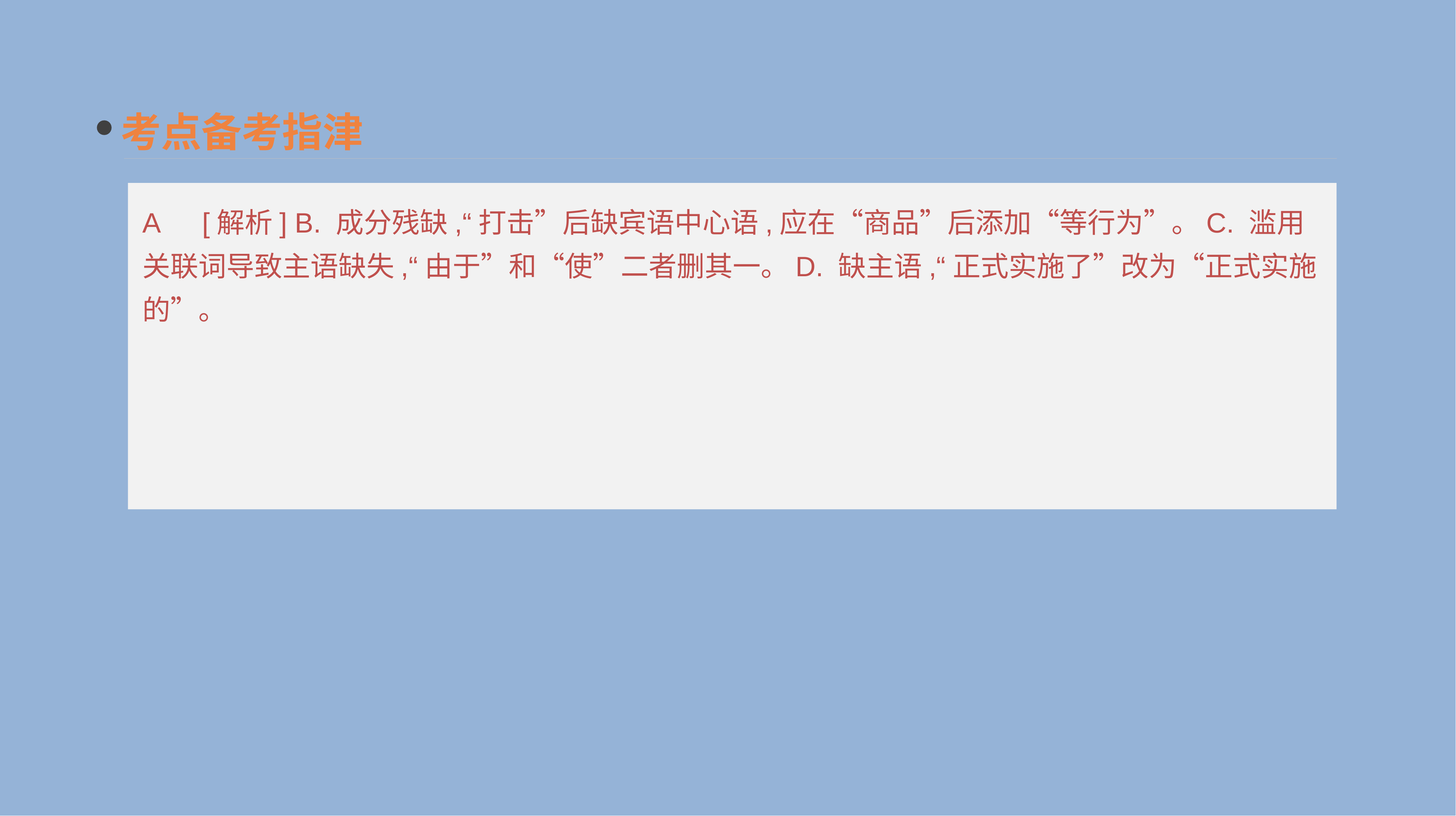

考点备考指津

A　[解析] B. 成分残缺,“打击”后缺宾语中心语,应在“商品”后添加“等行为”。C. 滥用关联词导致主语缺失,“由于”和“使”二者删其一。D. 缺主语,“正式实施了”改为“正式实施的”。